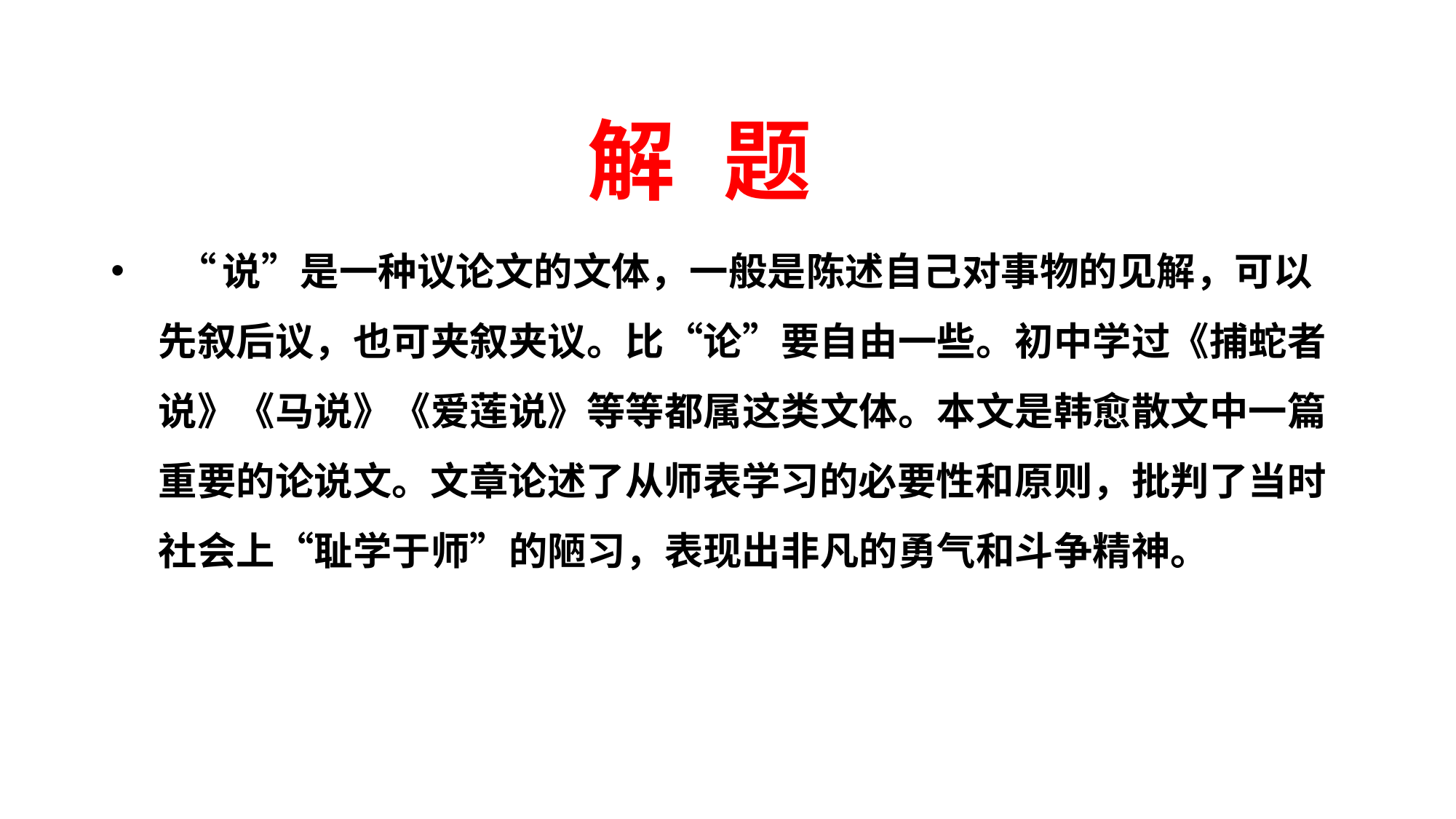

# 解  题
 “说”是一种议论文的文体，一般是陈述自己对事物的见解，可以先叙后议，也可夹叙夹议。比“论”要自由一些。初中学过《捕蛇者说》《马说》《爱莲说》等等都属这类文体。本文是韩愈散文中一篇重要的论说文。文章论述了从师表学习的必要性和原则，批判了当时社会上“耻学于师”的陋习，表现出非凡的勇气和斗争精神。